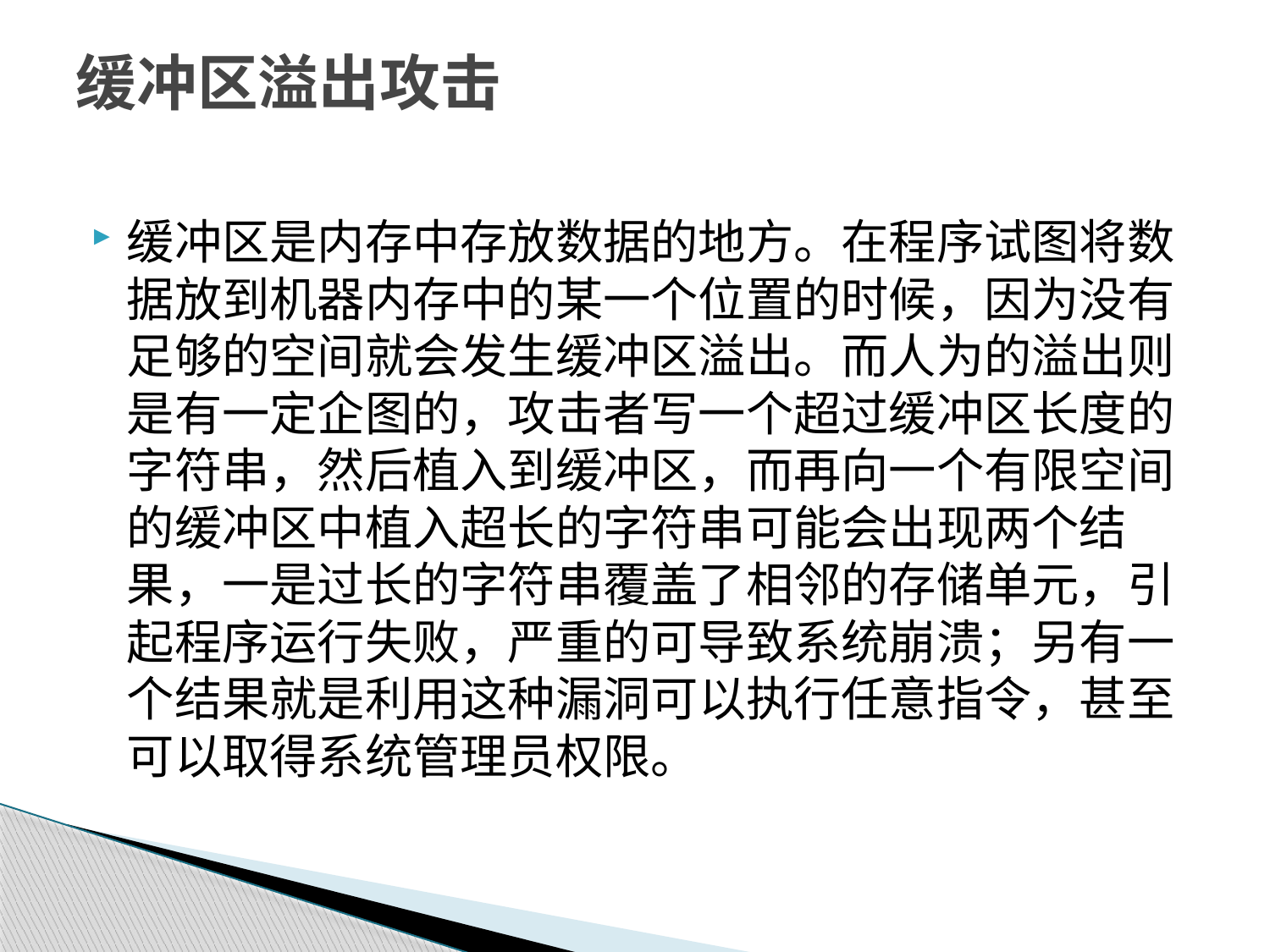

# 缓冲区溢出攻击
缓冲区是内存中存放数据的地方。在程序试图将数据放到机器内存中的某一个位置的时候，因为没有足够的空间就会发生缓冲区溢出。而人为的溢出则是有一定企图的，攻击者写一个超过缓冲区长度的字符串，然后植入到缓冲区，而再向一个有限空间的缓冲区中植入超长的字符串可能会出现两个结果，一是过长的字符串覆盖了相邻的存储单元，引起程序运行失败，严重的可导致系统崩溃；另有一个结果就是利用这种漏洞可以执行任意指令，甚至可以取得系统管理员权限。